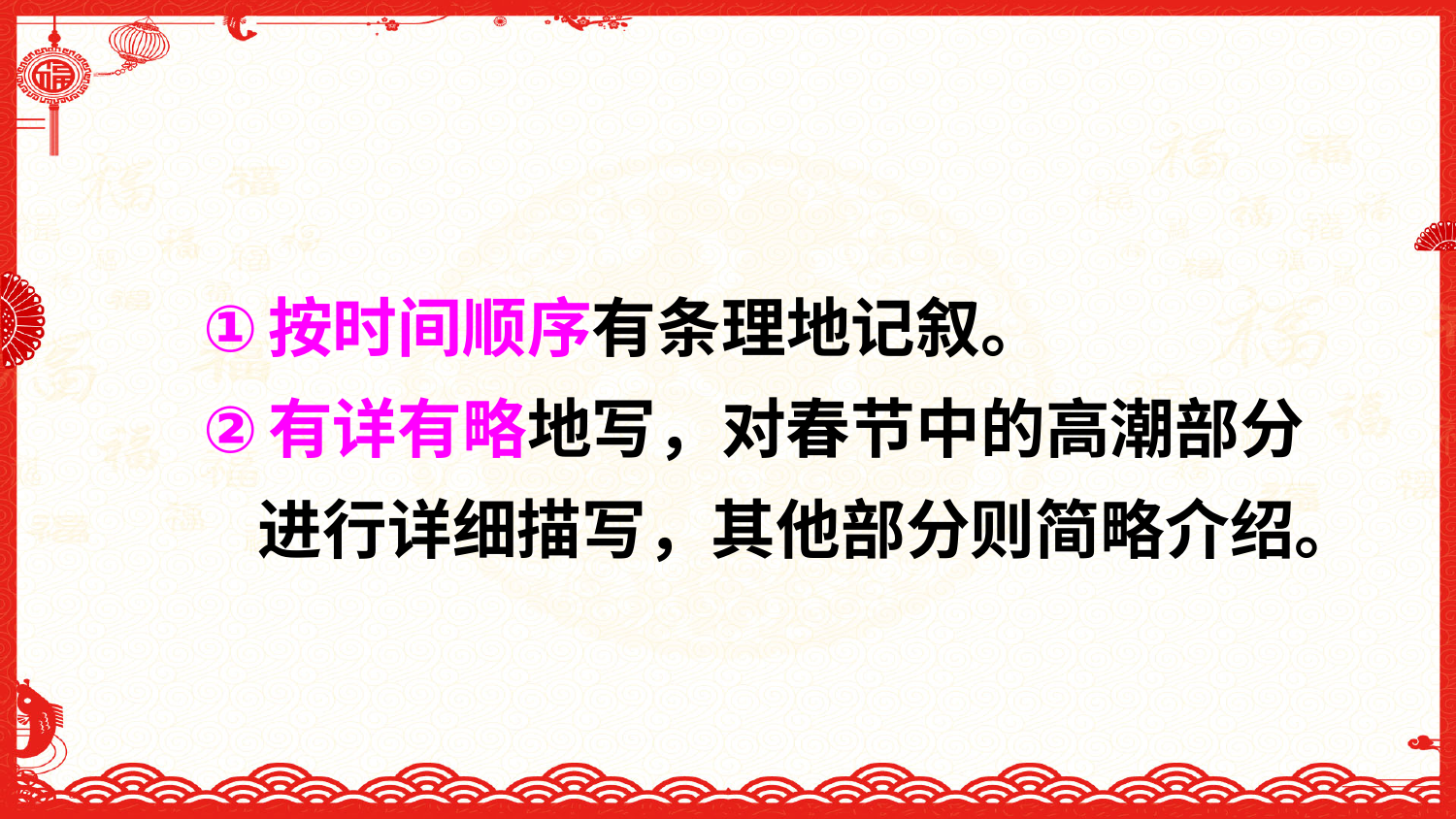

按时间顺序有条理地记叙。
有详有略地写，对春节中的高潮部分进行详细描写，其他部分则简略介绍。